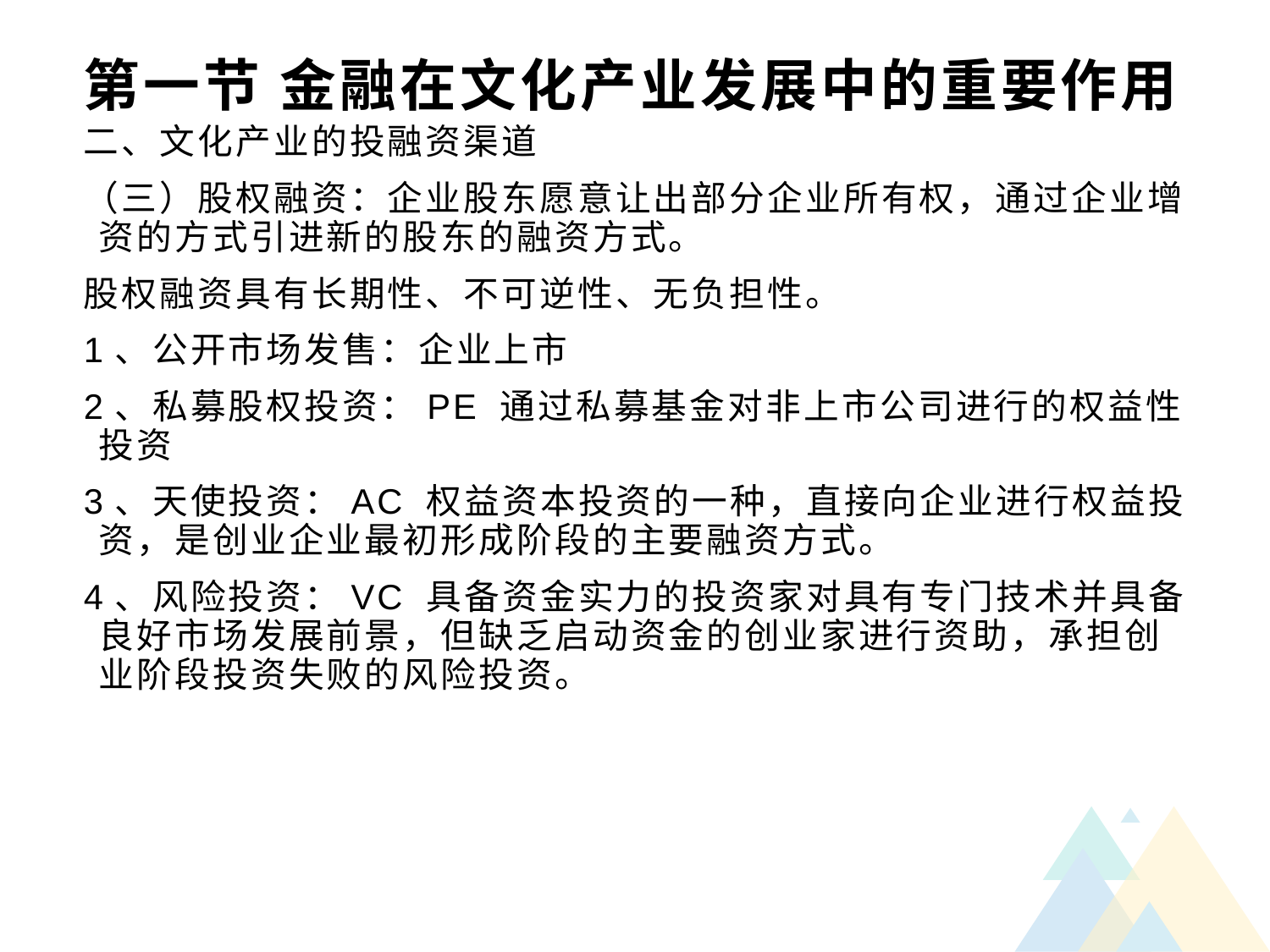

# 第一节 金融在文化产业发展中的重要作用
二、文化产业的投融资渠道
（三）股权融资：企业股东愿意让出部分企业所有权，通过企业增资的方式引进新的股东的融资方式。
股权融资具有长期性、不可逆性、无负担性。
1、公开市场发售：企业上市
2、私募股权投资：PE 通过私募基金对非上市公司进行的权益性投资
3、天使投资：AC 权益资本投资的一种，直接向企业进行权益投资，是创业企业最初形成阶段的主要融资方式。
4、风险投资：VC 具备资金实力的投资家对具有专门技术并具备良好市场发展前景，但缺乏启动资金的创业家进行资助，承担创业阶段投资失败的风险投资。